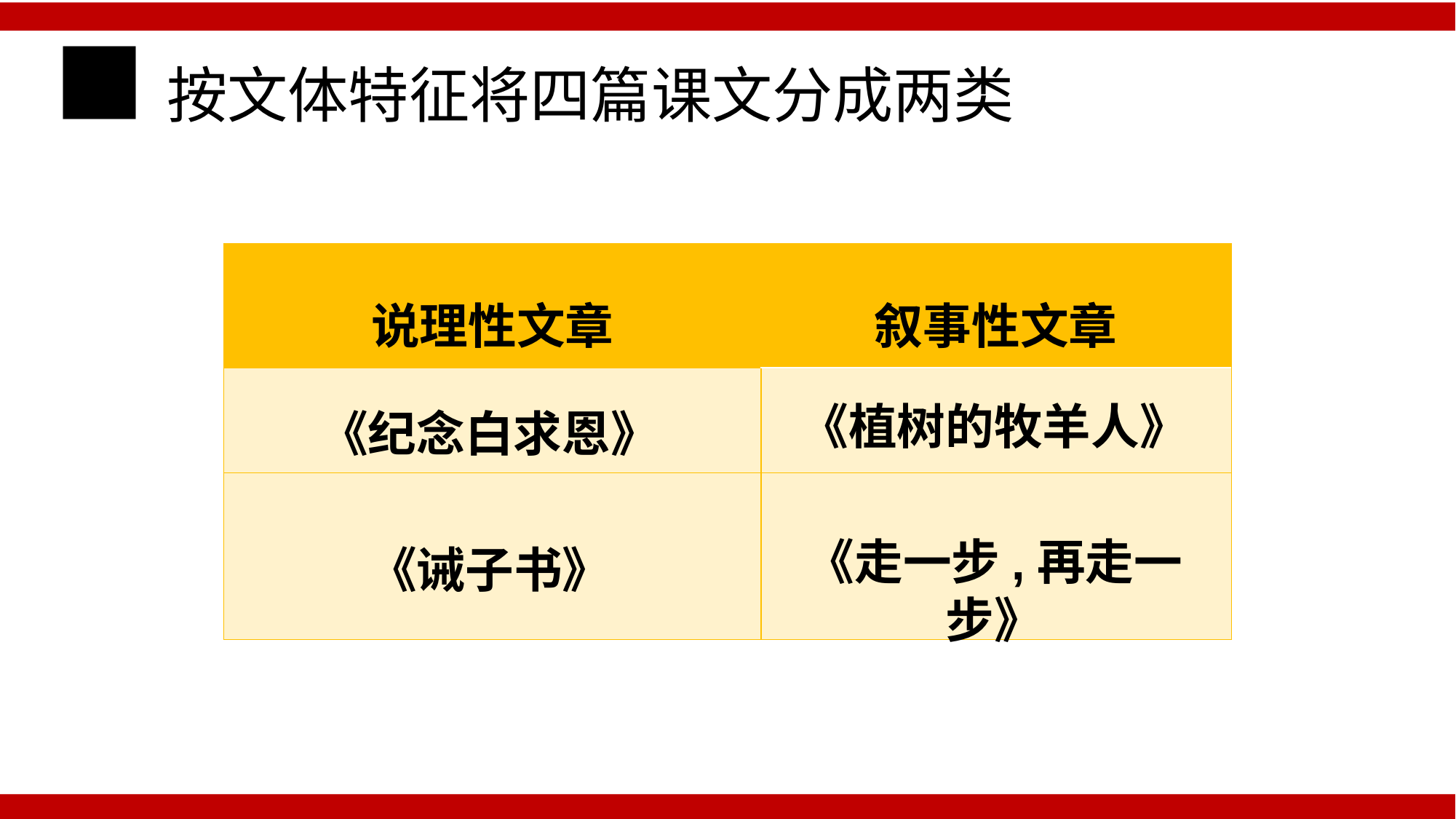

■按文体特征将四篇课文分成两类
| 说理性文章 | 叙事性文章 |
| --- | --- |
|  |  |
|  |  |
《纪念白求恩》
《植树的牧羊人》
《走一步,再走一步》
《诫子书》